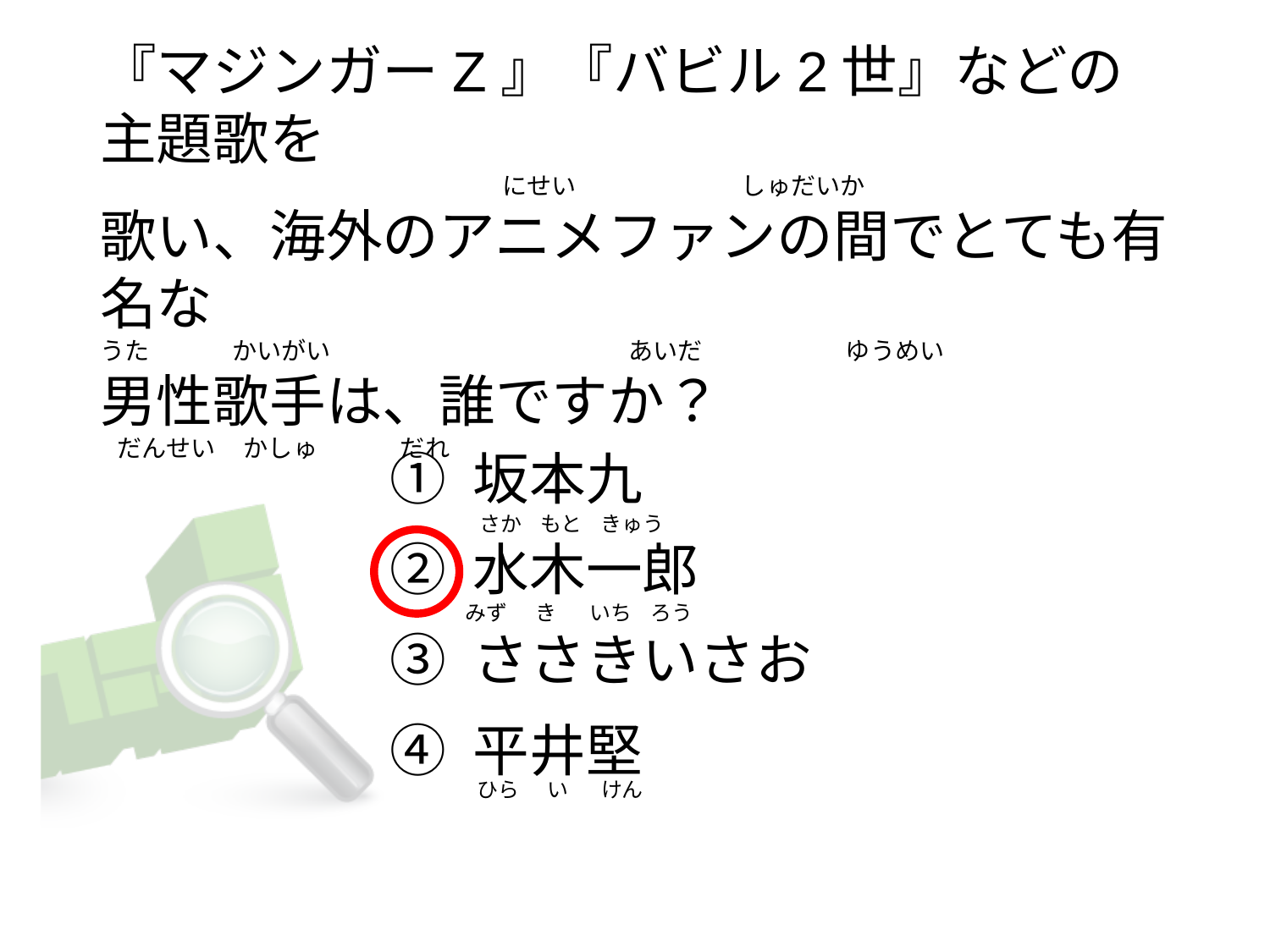

『マジンガーZ』『バビル2世』などの主題歌を
                                                                        にせい                              しゅだいか
歌い、海外のアニメファンの間でとても有名な
うた               かいがい                                                      あいだ                          ゆうめい
男性歌手は、誰ですか？
  だんせい     かしゅ               だれ
① 坂本九
② 水木一郎
③ ささきいさお
④ 平井堅
    さか    もと    きゅう

みず      き       いち    ろう

   ひら      い       けん